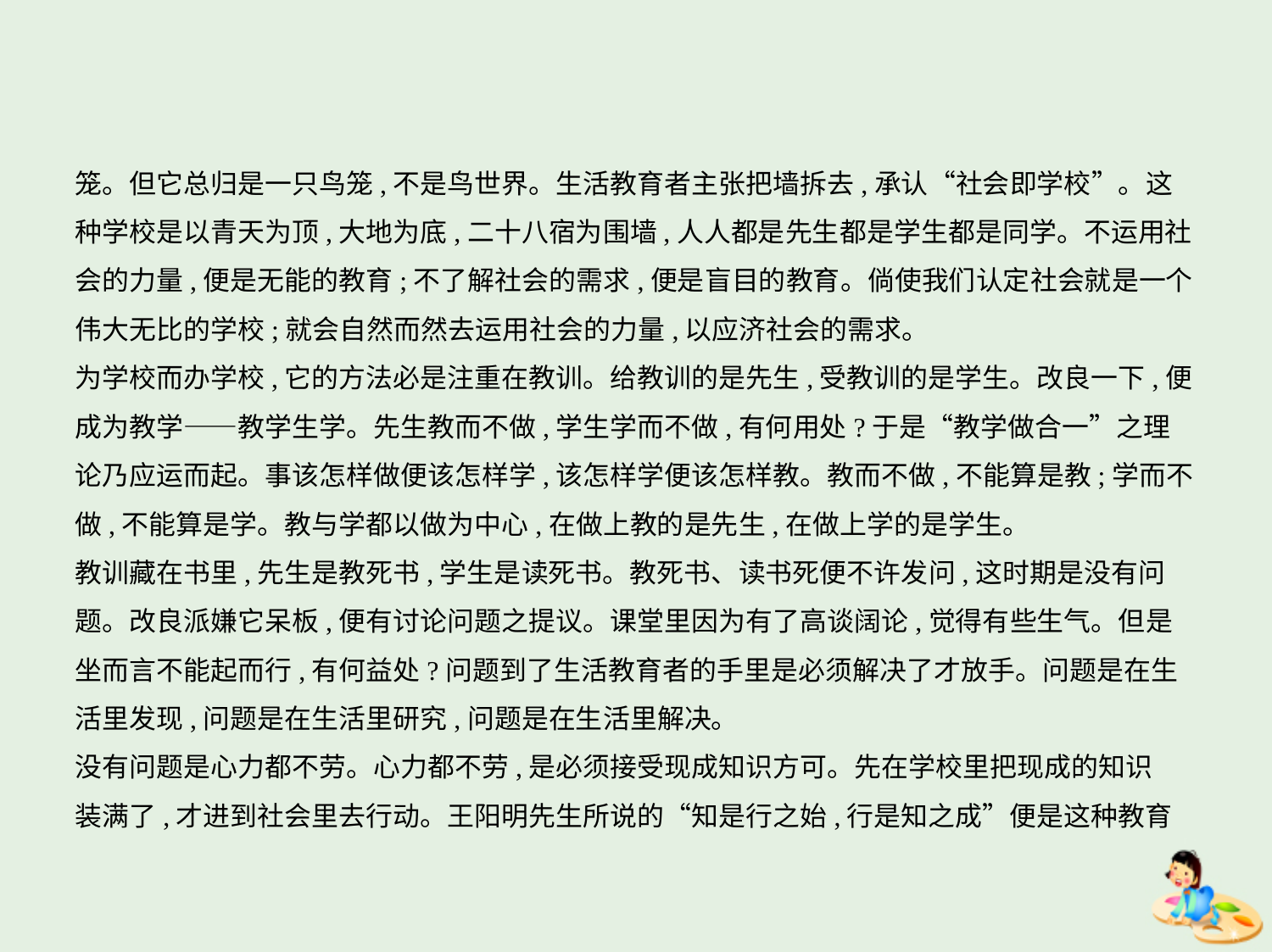

笼。但它总归是一只鸟笼,不是鸟世界。生活教育者主张把墙拆去,承认“社会即学校”。这
种学校是以青天为顶,大地为底,二十八宿为围墙,人人都是先生都是学生都是同学。不运用社
会的力量,便是无能的教育;不了解社会的需求,便是盲目的教育。倘使我们认定社会就是一个
伟大无比的学校;就会自然而然去运用社会的力量,以应济社会的需求。
为学校而办学校,它的方法必是注重在教训。给教训的是先生,受教训的是学生。改良一下,便
成为教学——教学生学。先生教而不做,学生学而不做,有何用处?于是“教学做合一”之理
论乃应运而起。事该怎样做便该怎样学,该怎样学便该怎样教。教而不做,不能算是教;学而不
做,不能算是学。教与学都以做为中心,在做上教的是先生,在做上学的是学生。
教训藏在书里,先生是教死书,学生是读死书。教死书、读书死便不许发问,这时期是没有问
题。改良派嫌它呆板,便有讨论问题之提议。课堂里因为有了高谈阔论,觉得有些生气。但是
坐而言不能起而行,有何益处?问题到了生活教育者的手里是必须解决了才放手。问题是在生
活里发现,问题是在生活里研究,问题是在生活里解决。
没有问题是心力都不劳。心力都不劳,是必须接受现成知识方可。先在学校里把现成的知识
装满了,才进到社会里去行动。王阳明先生所说的“知是行之始,行是知之成”便是这种教育